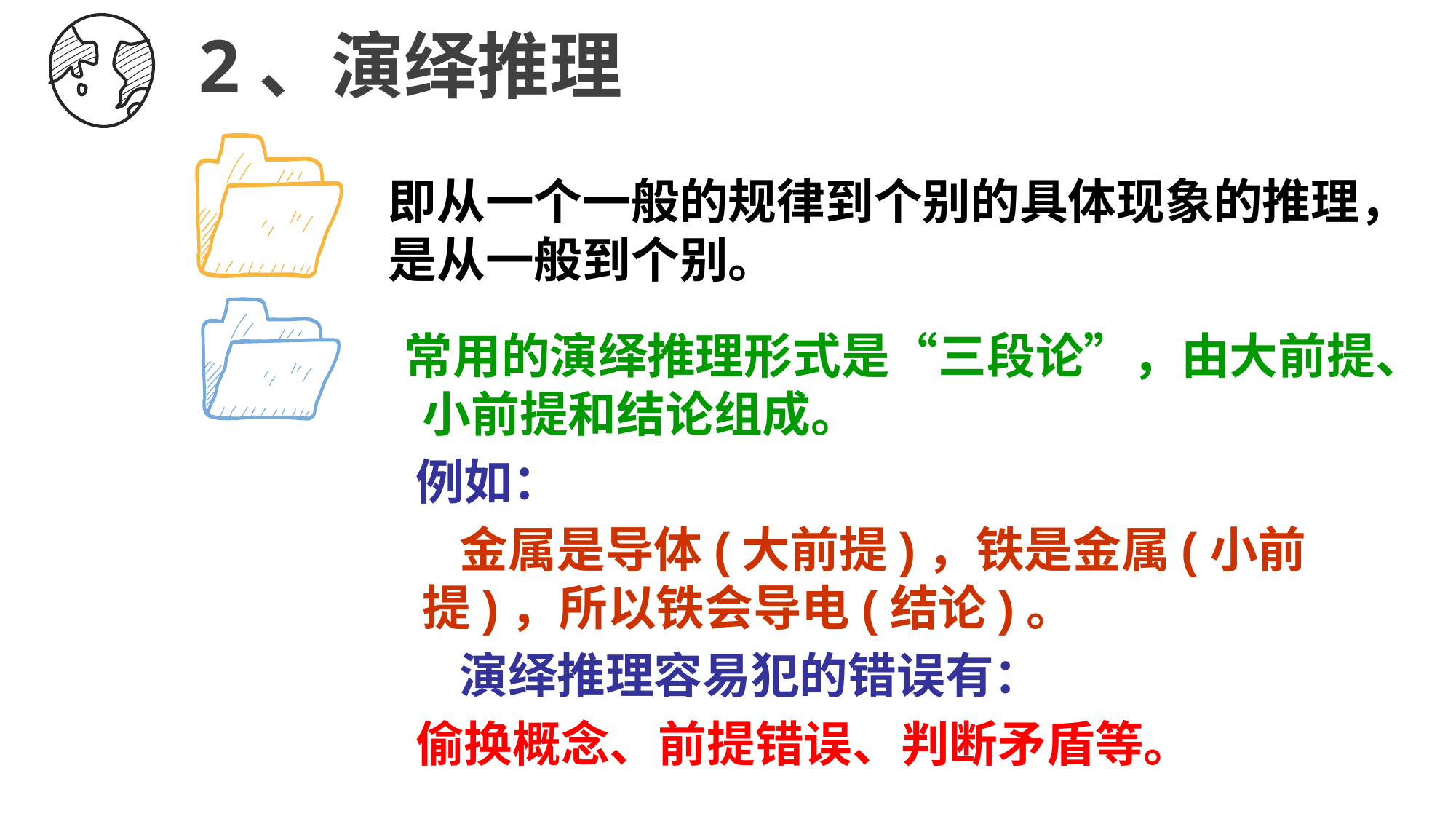

2、演绎推理

即从一个一般的规律到个别的具体现象的推理，是从一般到个别。

 常用的演绎推理形式是“三段论”，由大前提、小前提和结论组成。
  例如：
      金属是导体(大前提)，铁是金属(小前提)，所以铁会导电(结论)。
      演绎推理容易犯的错误有：
  偷换概念、前提错误、判断矛盾等。